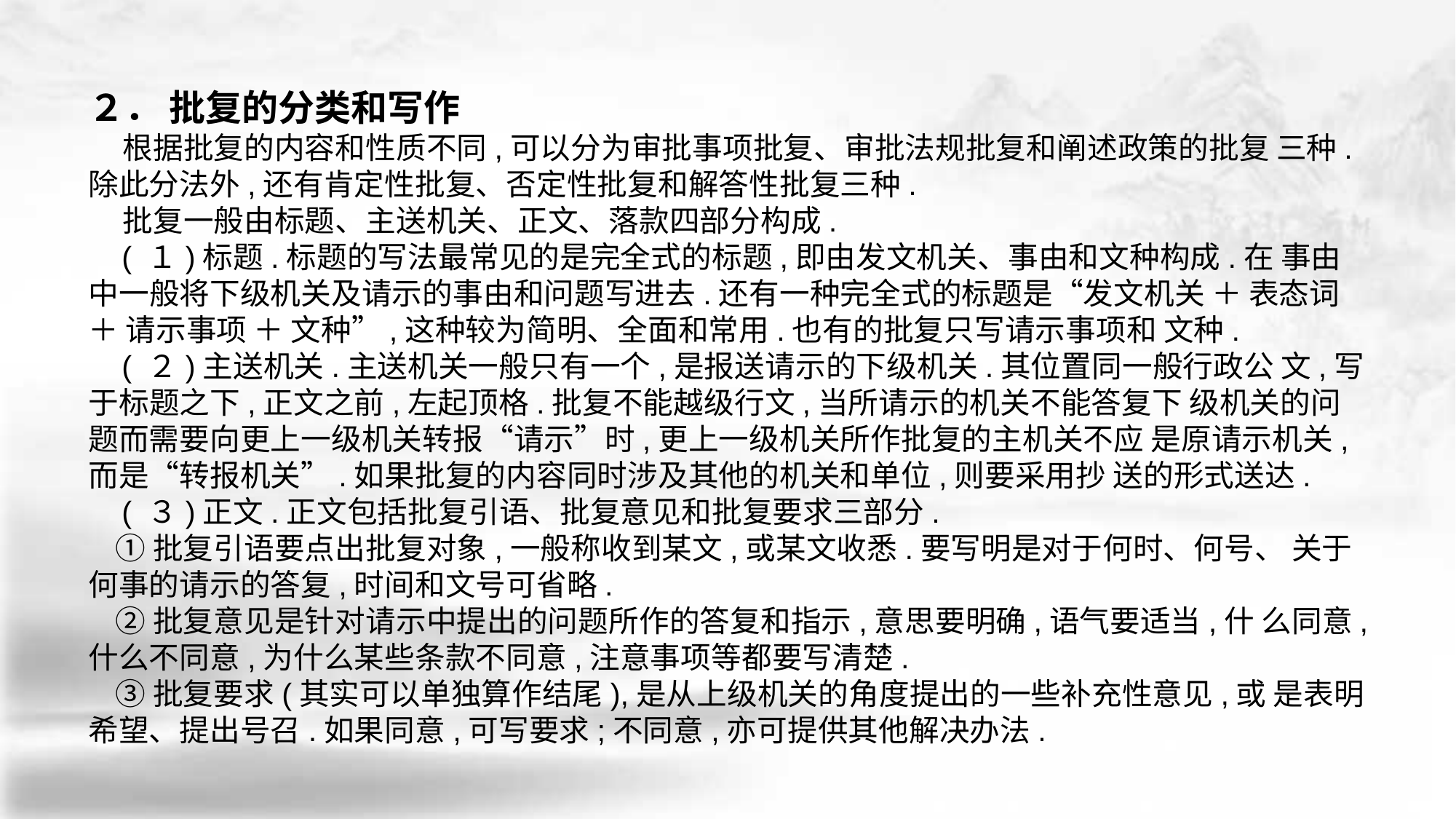

２． 批复的分类和写作
    根据批复的内容和性质不同,可以分为审批事项批复、审批法规批复和阐述政策的批复 三种.除此分法外,还有肯定性批复、否定性批复和解答性批复三种.
    批复一般由标题、主送机关、正文、落款四部分构成.
    ( １)标题.标题的写法最常见的是完全式的标题,即由发文机关、事由和文种构成.在 事由中一般将下级机关及请示的事由和问题写进去.还有一种完全式的标题是“发文机关 ＋ 表态词 ＋ 请示事项 ＋ 文种”,这种较为简明、全面和常用.也有的批复只写请示事项和 文种.
    ( ２)主送机关.主送机关一般只有一个,是报送请示的下级机关.其位置同一般行政公 文,写于标题之下,正文之前,左起顶格.批复不能越级行文,当所请示的机关不能答复下 级机关的问题而需要向更上一级机关转报“请示”时,更上一级机关所作批复的主机关不应 是原请示机关,而是“转报机关”.如果批复的内容同时涉及其他的机关和单位,则要采用抄 送的形式送达.
    ( ３)正文.正文包括批复引语、批复意见和批复要求三部分.
    ①批复引语要点出批复对象,一般称收到某文,或某文收悉.要写明是对于何时、何号、 关于何事的请示的答复,时间和文号可省略.
    ②批复意见是针对请示中提出的问题所作的答复和指示,意思要明确,语气要适当,什 么同意,什么不同意,为什么某些条款不同意,注意事项等都要写清楚.
    ③批复要求(其实可以单独算作结尾),是从上级机关的角度提出的一些补充性意见,或 是表明希望、提出号召.如果同意,可写要求;不同意,亦可提供其他解决办法.